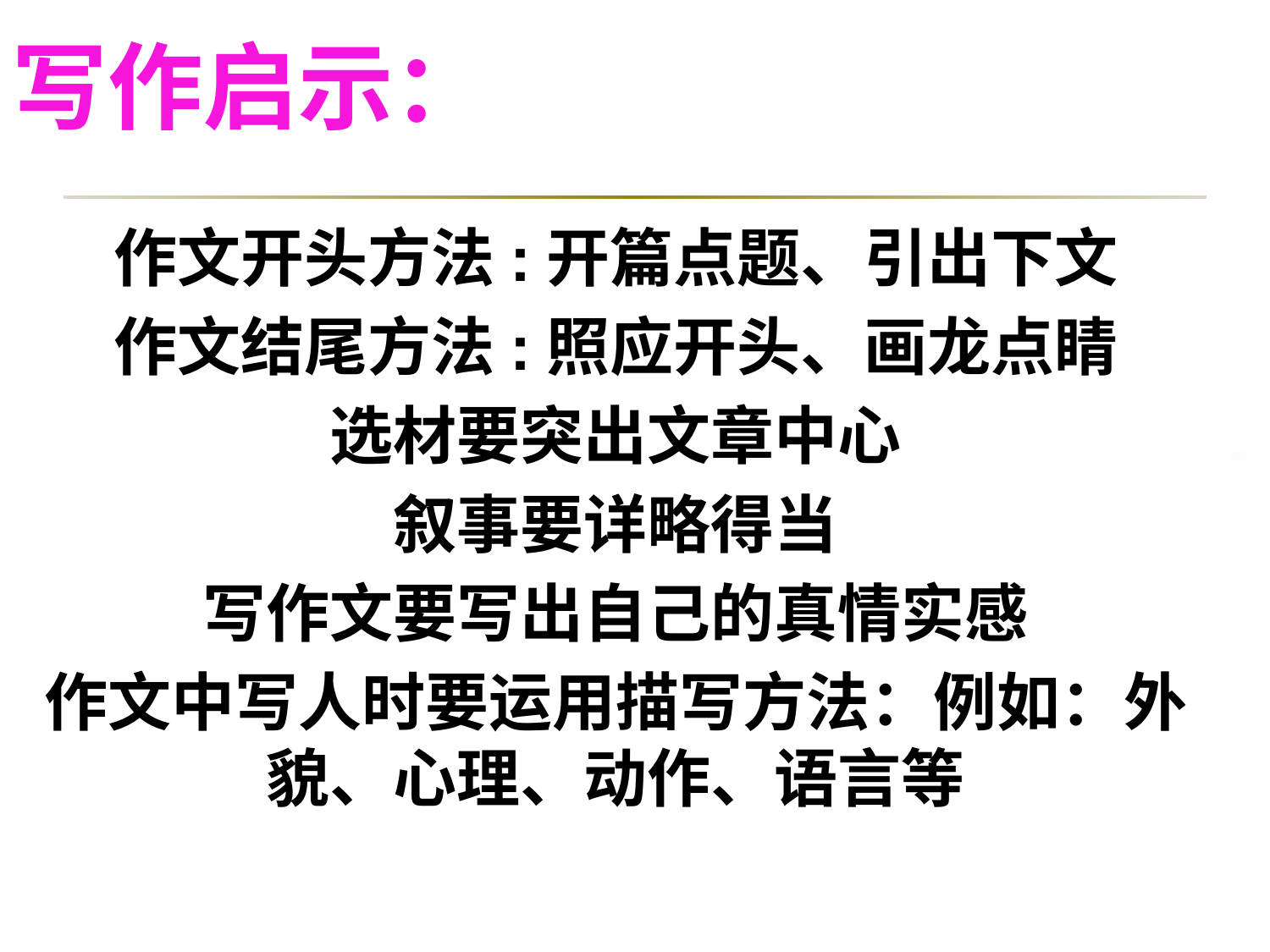

# 写作启示：

作文开头方法:开篇点题、引出下文
作文结尾方法:照应开头、画龙点睛
选材要突出文章中心
叙事要详略得当
写作文要写出自己的真情实感
作文中写人时要运用描写方法：例如：外貌、心理、动作、语言等